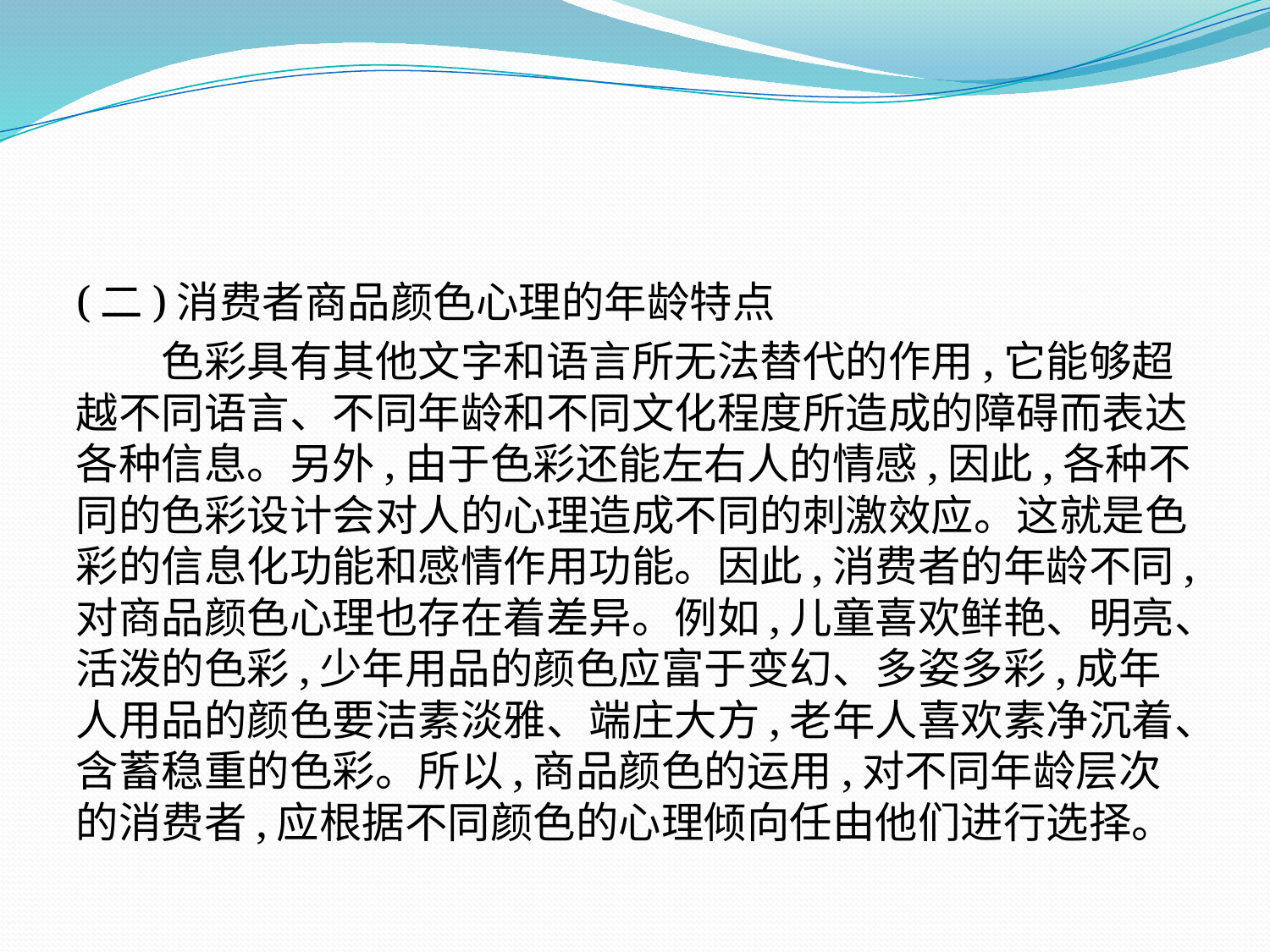

(二)消费者商品颜色心理的年龄特点
　　色彩具有其他文字和语言所无法替代的作用,它能够超越不同语言、不同年龄和不同文化程度所造成的障碍而表达各种信息。另外,由于色彩还能左右人的情感,因此,各种不同的色彩设计会对人的心理造成不同的刺激效应。这就是色彩的信息化功能和感情作用功能。因此,消费者的年龄不同,对商品颜色心理也存在着差异。例如,儿童喜欢鲜艳、明亮、活泼的色彩,少年用品的颜色应富于变幻、多姿多彩,成年人用品的颜色要洁素淡雅、端庄大方,老年人喜欢素净沉着、含蓄稳重的色彩。所以,商品颜色的运用,对不同年龄层次的消费者,应根据不同颜色的心理倾向任由他们进行选择。